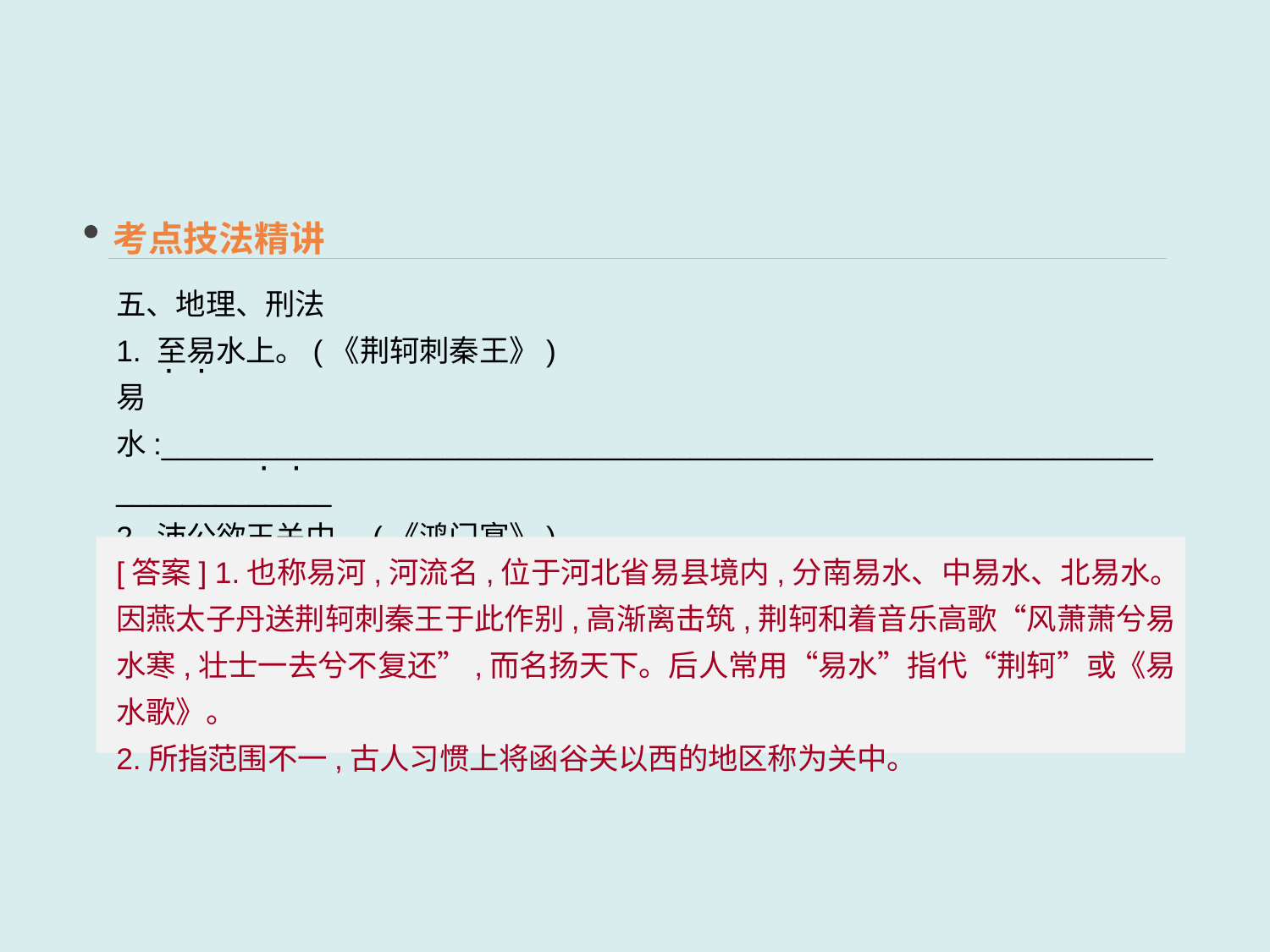

考点技法精讲

五、地理、刑法
1. 至易水上。(《荆轲刺秦王》)
易水:_________________________________________________________________________
2. 沛公欲王关中。(《鸿门宴》)
关中:_________________________________________________________________________

 ·  ·
 ·  ·

[答案] 1.也称易河,河流名,位于河北省易县境内,分南易水、中易水、北易水。因燕太子丹送荆轲刺秦王于此作别,高渐离击筑,荆轲和着音乐高歌“风萧萧兮易水寒,壮士一去兮不复还”,而名扬天下。后人常用“易水”指代“荆轲”或《易水歌》。
2.所指范围不一,古人习惯上将函谷关以西的地区称为关中。